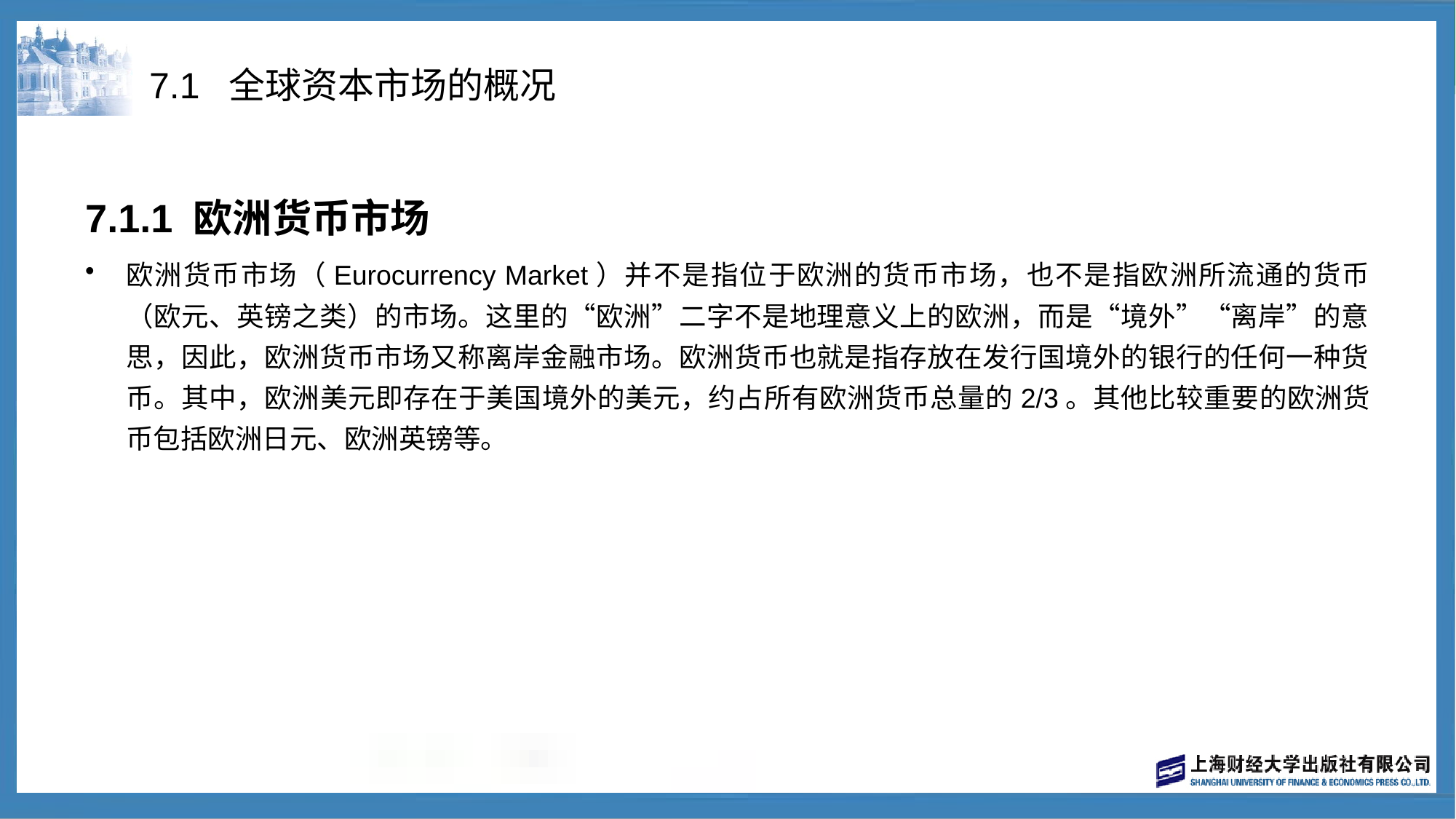

# 7.1  全球资本市场的概况
7.1.1 欧洲货币市场
欧洲货币市场（Eurocurrency Market）并不是指位于欧洲的货币市场，也不是指欧洲所流通的货币（欧元、英镑之类）的市场。这里的“欧洲”二字不是地理意义上的欧洲，而是“境外”“离岸”的意思，因此，欧洲货币市场又称离岸金融市场。欧洲货币也就是指存放在发行国境外的银行的任何一种货币。其中，欧洲美元即存在于美国境外的美元，约占所有欧洲货币总量的2/3。其他比较重要的欧洲货币包括欧洲日元、欧洲英镑等。